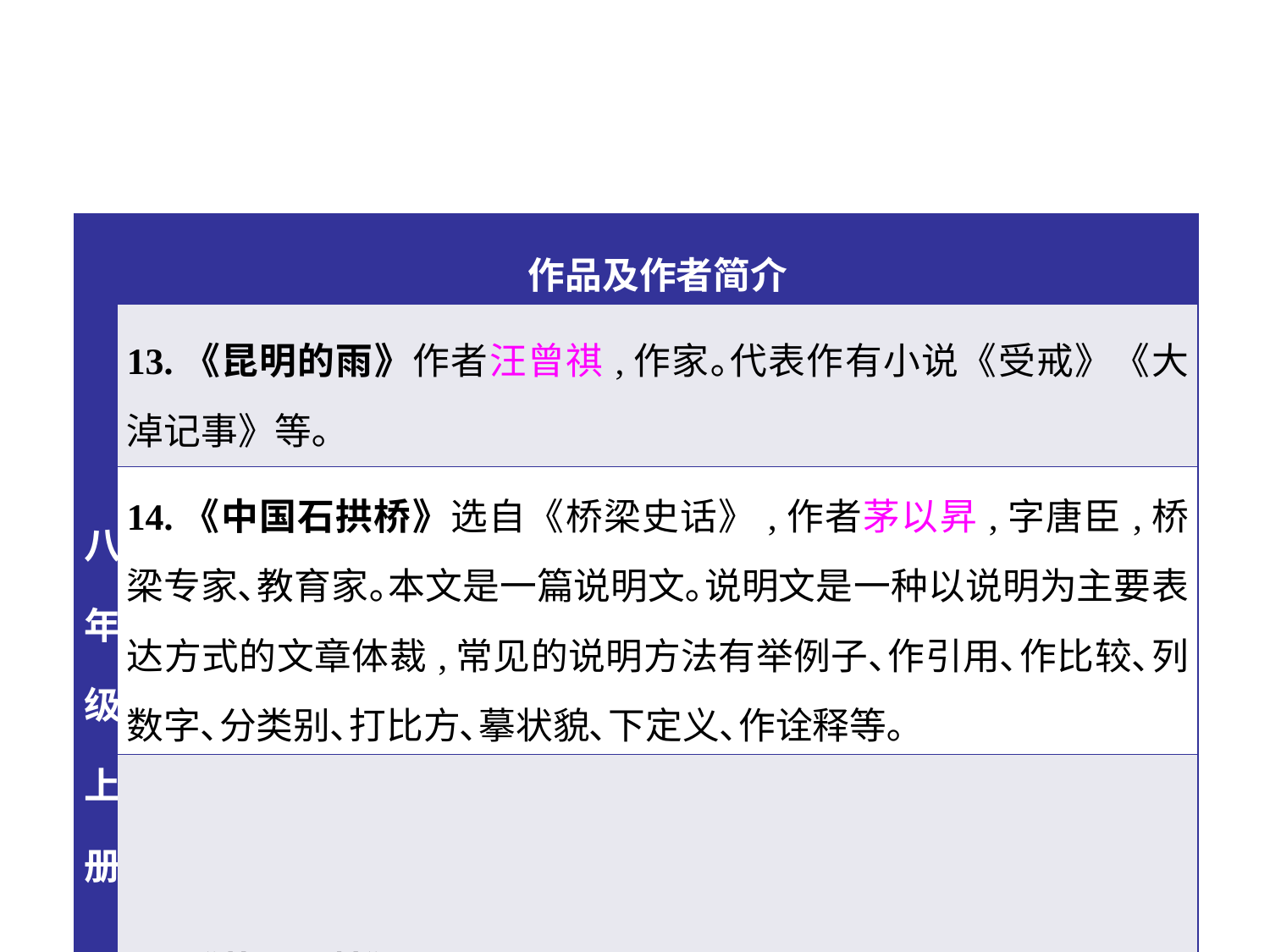

| 八年级上册 | 作品及作者简介 |
| --- | --- |
|  | 13.《昆明的雨》作者汪曾祺,作家｡代表作有小说《受戒》《大淖记事》等｡ |
|  | 14.《中国石拱桥》选自《桥梁史话》,作者茅以昇,字唐臣,桥梁专家､教育家｡本文是一篇说明文｡说明文是一种以说明为主要表达方式的文章体裁,常见的说明方法有举例子､作引用､作比较､列数字､分类别､打比方､摹状貌､下定义､作诠释等｡ |
|  | 15.《苏州园林》作者叶圣陶｡ |